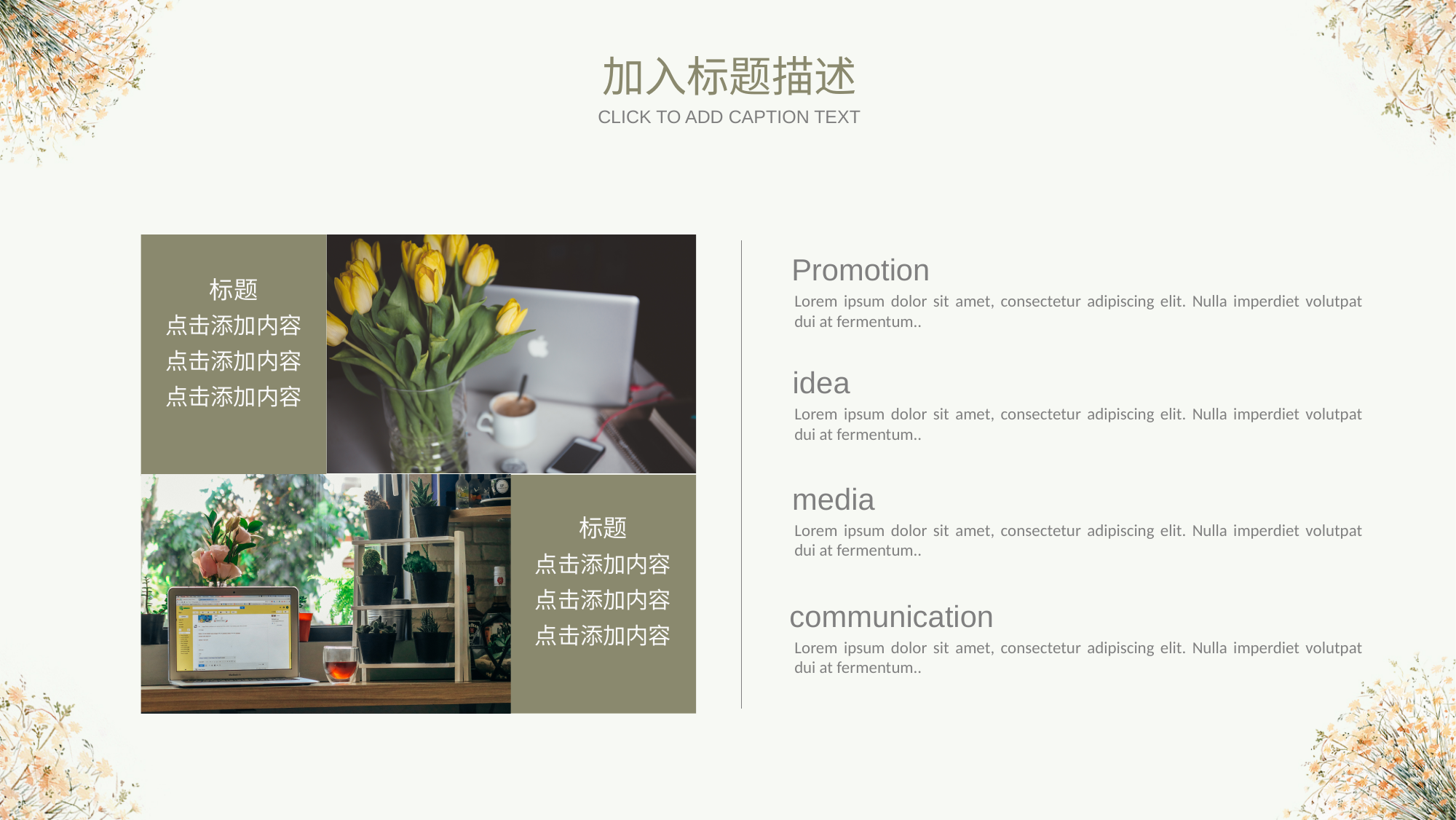

加入标题描述
CLICK TO ADD CAPTION TEXT
标题
点击添加内容
点击添加内容
点击添加内容

标题
点击添加内容
点击添加内容
点击添加内容

Promotion
Lorem ipsum dolor sit amet, consectetur adipiscing elit. Nulla imperdiet volutpat dui at fermentum..
idea
Lorem ipsum dolor sit amet, consectetur adipiscing elit. Nulla imperdiet volutpat dui at fermentum..
media
Lorem ipsum dolor sit amet, consectetur adipiscing elit. Nulla imperdiet volutpat dui at fermentum..
communication
Lorem ipsum dolor sit amet, consectetur adipiscing elit. Nulla imperdiet volutpat dui at fermentum..